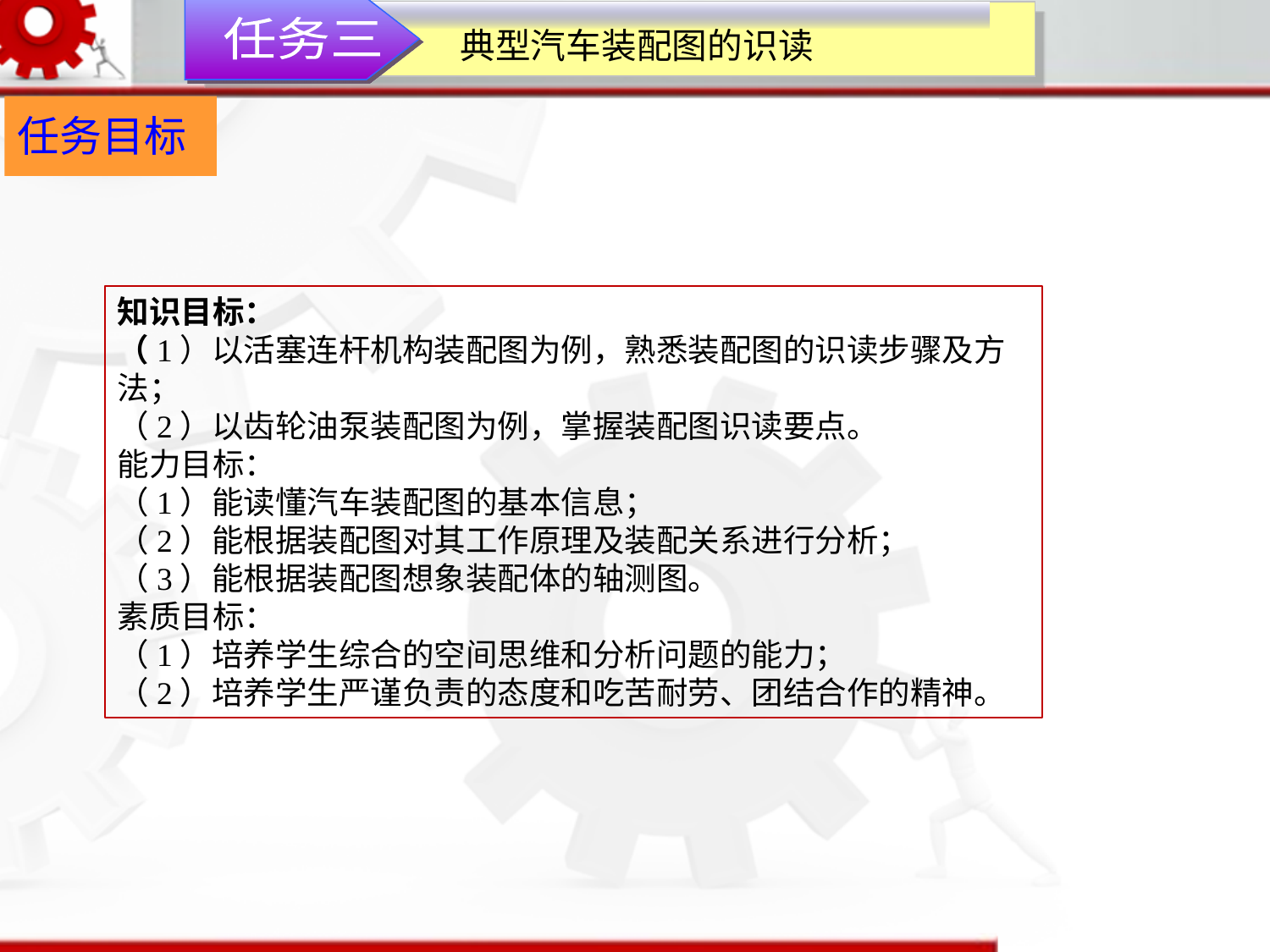

任务三
典型汽车装配图的识读
任务目标
知识目标：（1）以活塞连杆机构装配图为例，熟悉装配图的识读步骤及方法；（2）以齿轮油泵装配图为例，掌握装配图识读要点。能力目标：（1）能读懂汽车装配图的基本信息；（2）能根据装配图对其工作原理及装配关系进行分析；（3）能根据装配图想象装配体的轴测图。素质目标：（1）培养学生综合的空间思维和分析问题的能力；（2）培养学生严谨负责的态度和吃苦耐劳、团结合作的精神。